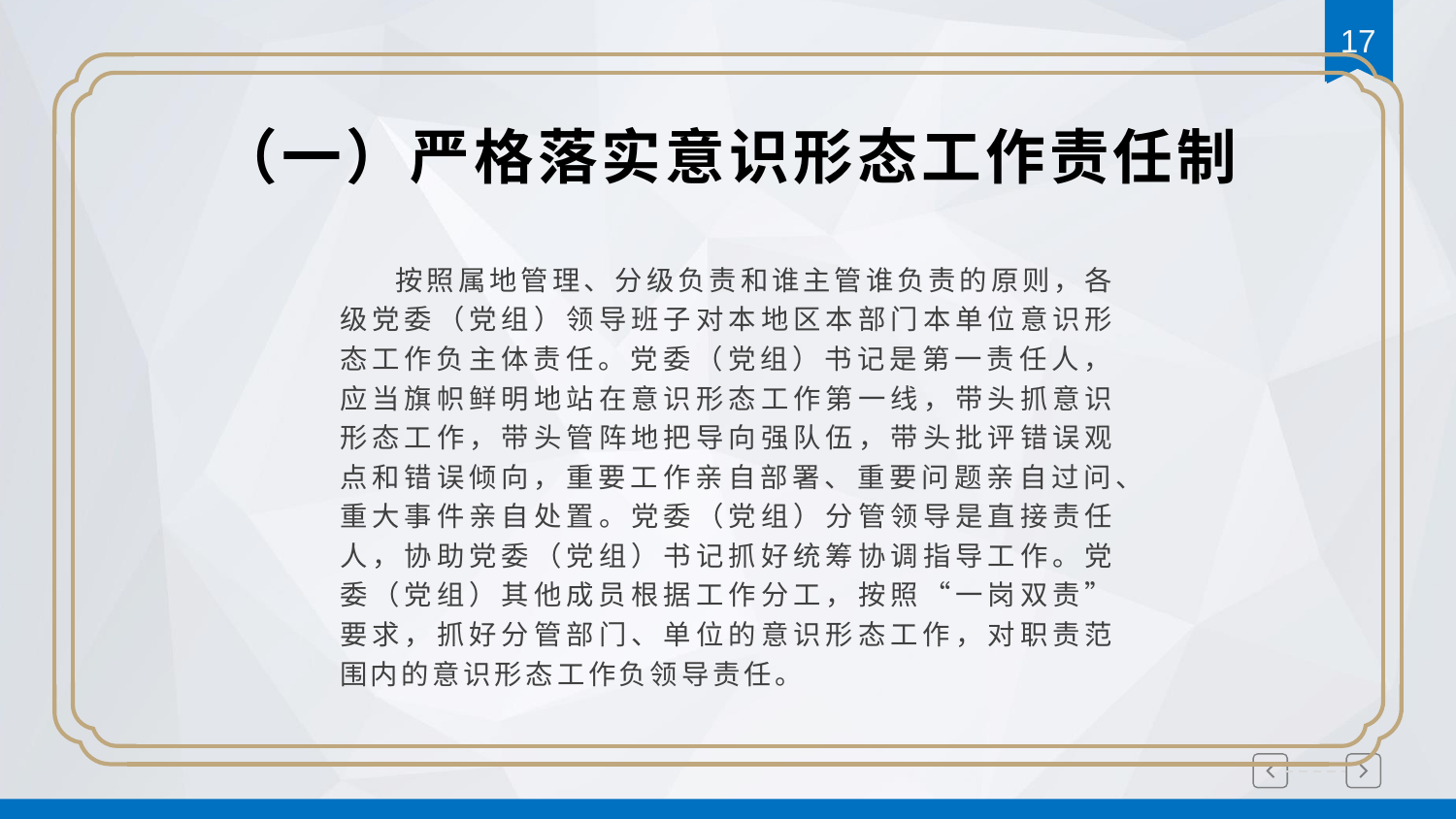

（一）严格落实意识形态工作责任制
     按照属地管理、分级负责和谁主管谁负责的原则，各级党委（党组）领导班子对本地区本部门本单位意识形态工作负主体责任。党委（党组）书记是第一责任人，
应当旗帜鲜明地站在意识形态工作第一线，带头抓意识形态工作，带头管阵地把导向强队伍，带头批评错误观点和错误倾向，重要工作亲自部署、重要问题亲自过问、重大事件亲自处置。党委（党组）分管领导是直接责任人，协助党委（党组）书记抓好统筹协调指导工作。党委（党组）其他成员根据工作分工，按照“一岗双责”要求，抓好分管部门、单位的意识形态工作，对职责范围内的意识形态工作负领导责任。